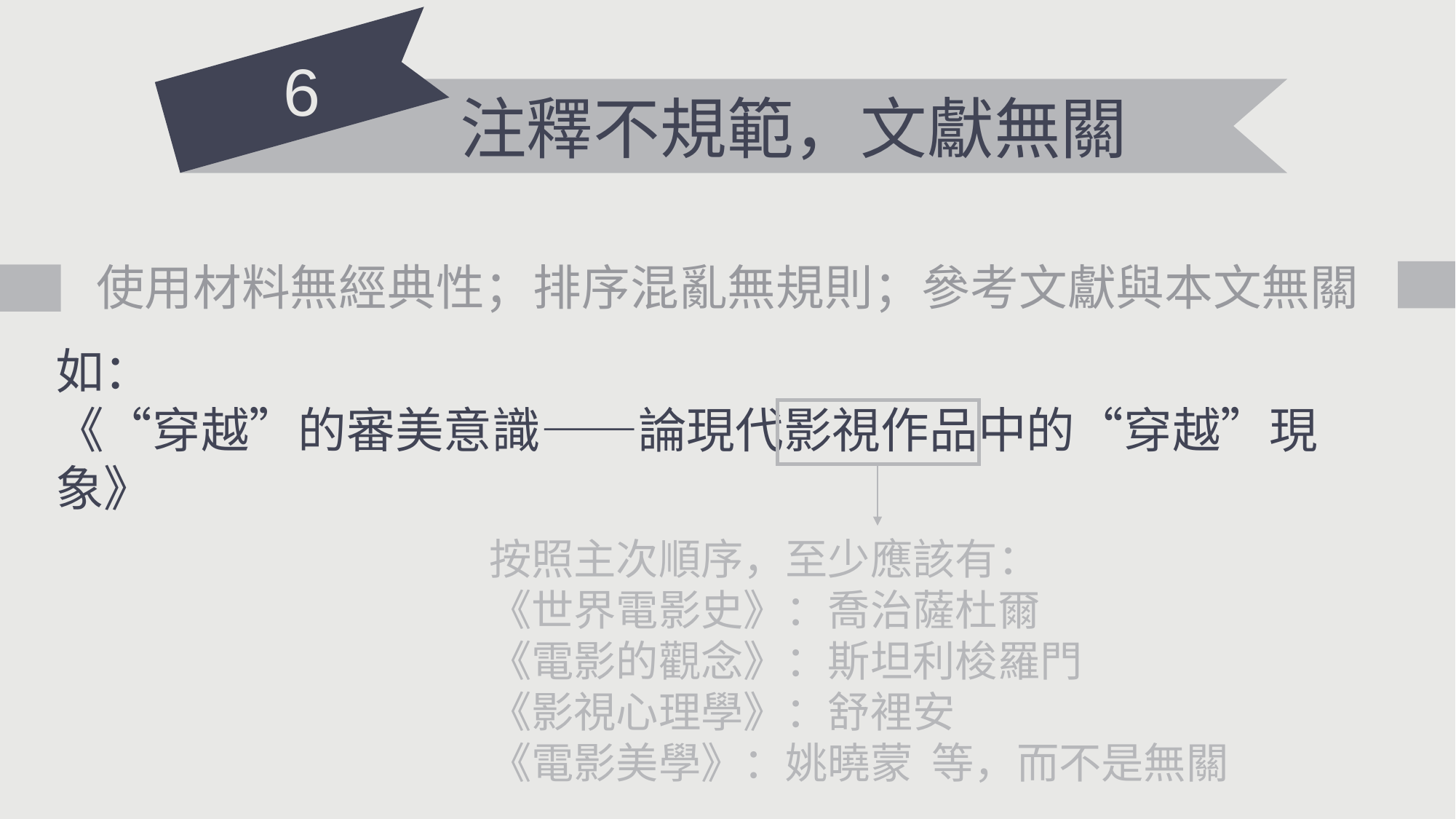

6
注釋不規範，文獻無關
使用材料無經典性；排序混亂無規則；參考文獻與本文無關

如：
《“穿越”的審美意識——論現代影視作品中的“穿越”現象》

按照主次順序，至少應該有：
《世界電影史》：喬治薩杜爾
《電影的觀念》：斯坦利梭羅門
《影視心理學》：舒裡安
《電影美學》：姚曉蒙  等，而不是無關